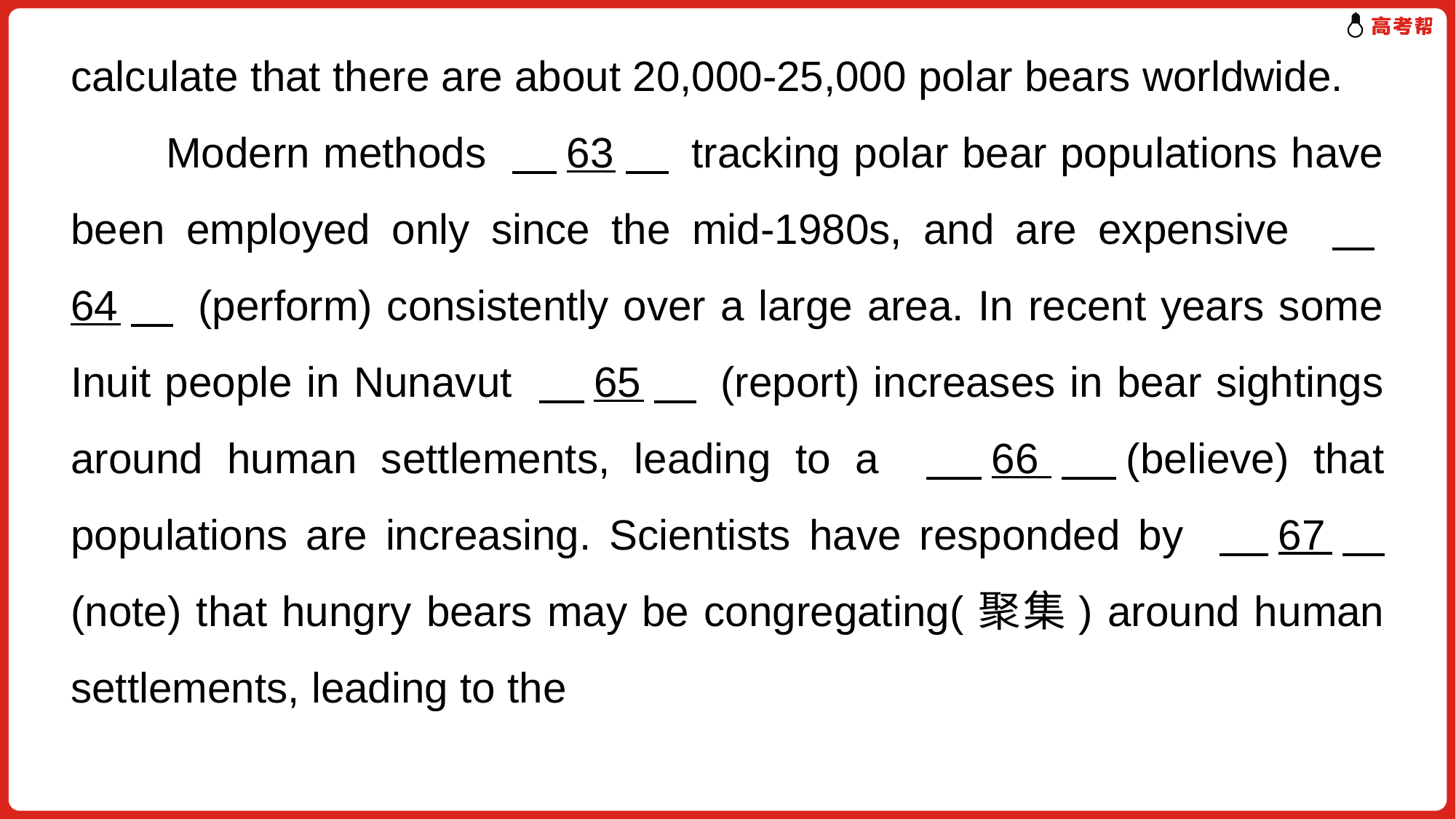

calculate that there are about 20,000-25,000 polar bears worldwide.
       Modern methods 　63　 tracking polar bear populations have been employed only since the mid-1980s, and are expensive 　64　 (perform) consistently over a large area. In recent years some Inuit people in Nunavut 　65　 (report) increases in bear sightings around human settlements, leading to a 　66　(believe) that populations are increasing. Scientists have responded by 　67　 (note) that hungry bears may be congregating(聚集) around human settlements, leading to the